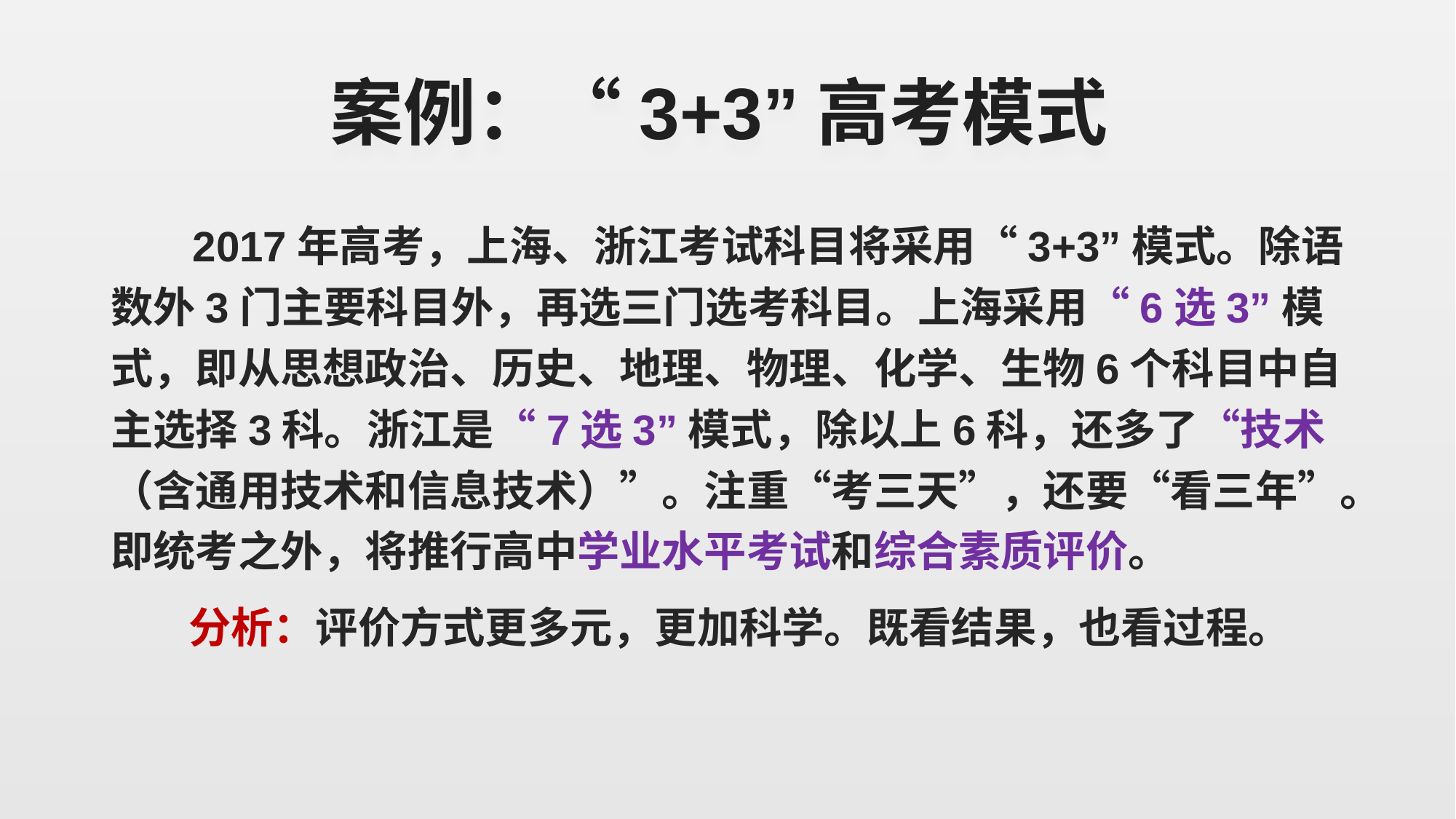

# 案例：“3+3”高考模式
  　2017年高考，上海、浙江考试科目将采用“3+3”模式。除语数外3门主要科目外，再选三门选考科目。上海采用“6选3”模式，即从思想政治、历史、地理、物理、化学、生物6个科目中自主选择3科。浙江是“7选3”模式，除以上6科，还多了“技术（含通用技术和信息技术）”。注重“考三天”，还要“看三年”。即统考之外，将推行高中学业水平考试和综合素质评价。
       分析：评价方式更多元，更加科学。既看结果，也看过程。